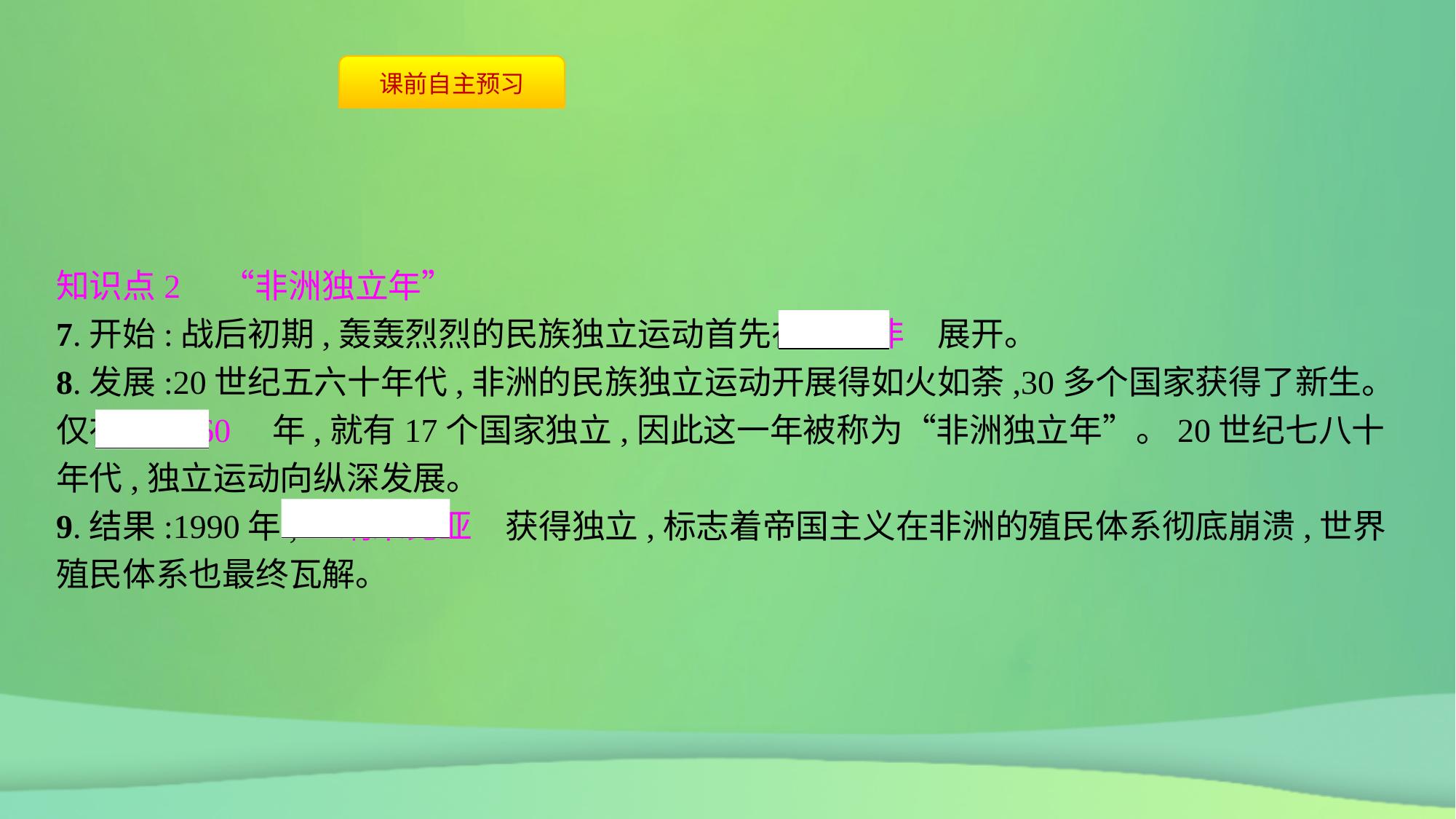

知识点2　“非洲独立年”
7.开始:战后初期,轰轰烈烈的民族独立运动首先在　北非　展开。
8.发展:20世纪五六十年代,非洲的民族独立运动开展得如火如荼,30多个国家获得了新生。仅在　1960　年,就有17个国家独立,因此这一年被称为“非洲独立年”。20世纪七八十年代,独立运动向纵深发展。
9.结果:1990年,　纳米比亚　获得独立,标志着帝国主义在非洲的殖民体系彻底崩溃,世界殖民体系也最终瓦解。